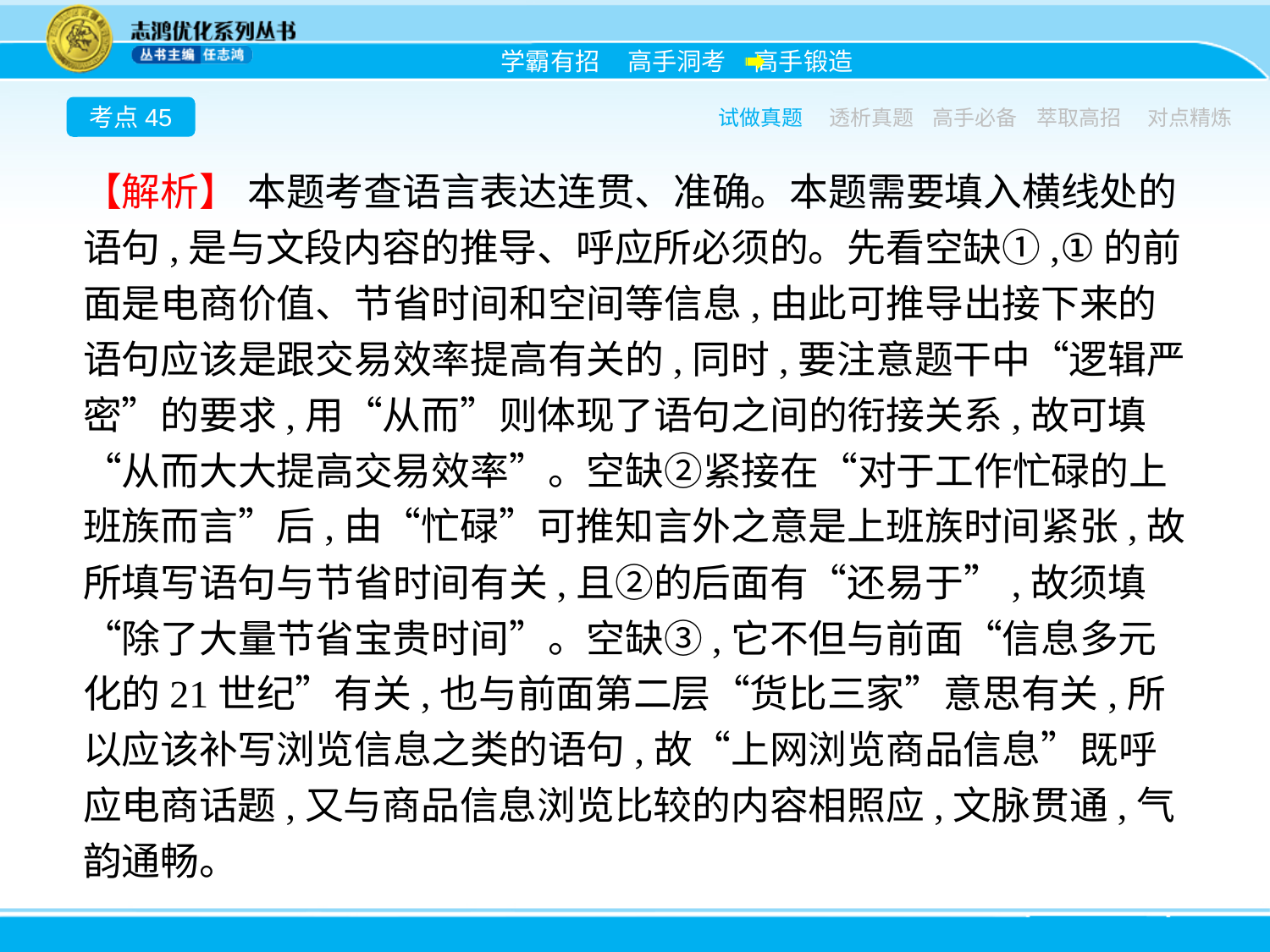

考点45
试做真题
透析真题
高手必备
萃取高招
对点精炼
【解析】 本题考查语言表达连贯、准确。本题需要填入横线处的语句,是与文段内容的推导、呼应所必须的。先看空缺①,①的前面是电商价值、节省时间和空间等信息,由此可推导出接下来的语句应该是跟交易效率提高有关的,同时,要注意题干中“逻辑严密”的要求,用“从而”则体现了语句之间的衔接关系,故可填“从而大大提高交易效率”。空缺②紧接在“对于工作忙碌的上班族而言”后,由“忙碌”可推知言外之意是上班族时间紧张,故所填写语句与节省时间有关,且②的后面有“还易于”,故须填“除了大量节省宝贵时间”。空缺③,它不但与前面“信息多元化的21世纪”有关,也与前面第二层“货比三家”意思有关,所以应该补写浏览信息之类的语句,故“上网浏览商品信息”既呼应电商话题,又与商品信息浏览比较的内容相照应,文脉贯通,气韵通畅。